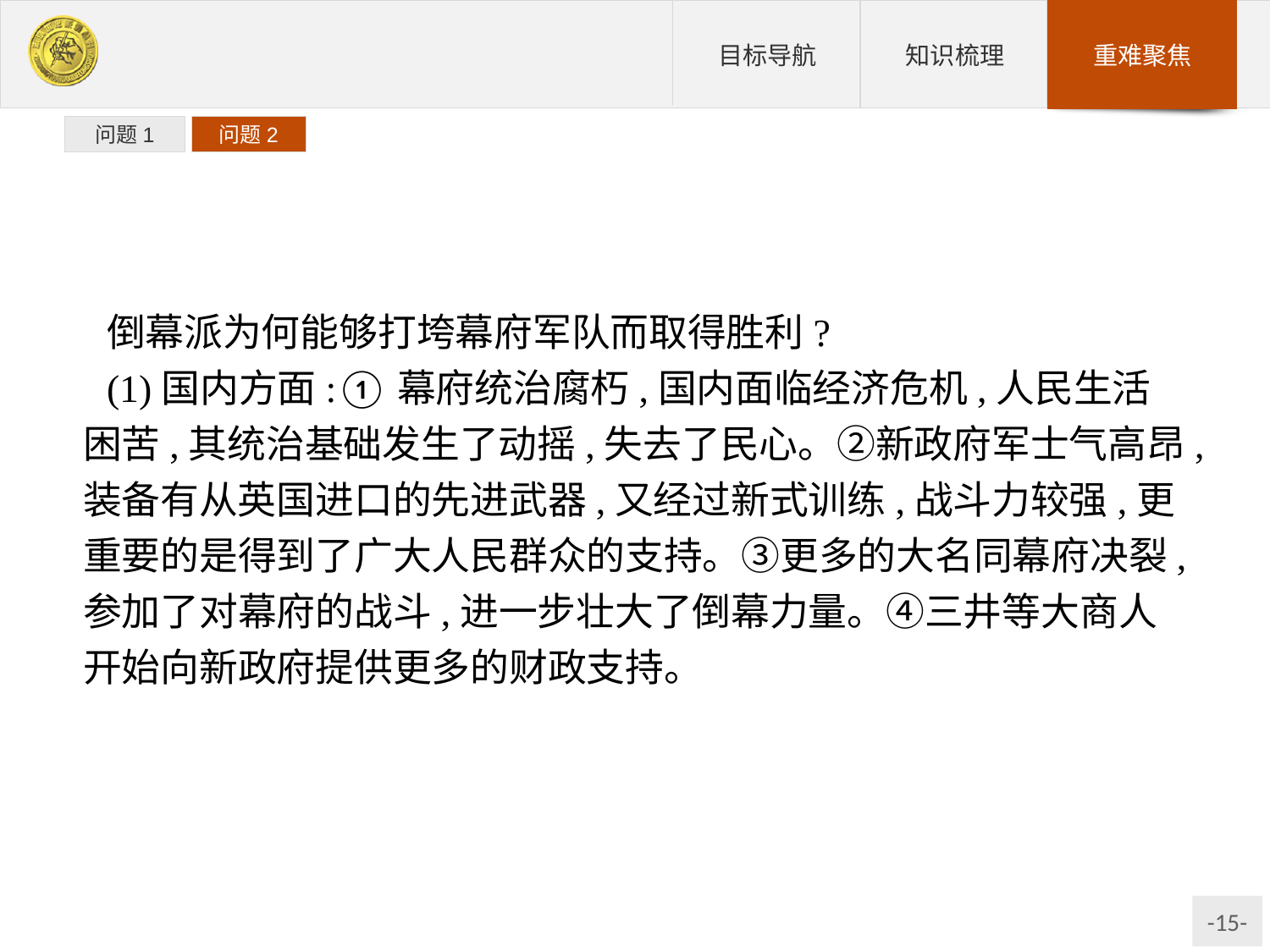

问题1
问题2
倒幕派为何能够打垮幕府军队而取得胜利?
(1)国内方面:①幕府统治腐朽,国内面临经济危机,人民生活困苦,其统治基础发生了动摇,失去了民心。②新政府军士气高昂,装备有从英国进口的先进武器,又经过新式训练,战斗力较强,更重要的是得到了广大人民群众的支持。③更多的大名同幕府决裂,参加了对幕府的战斗,进一步壮大了倒幕力量。④三井等大商人开始向新政府提供更多的财政支持。